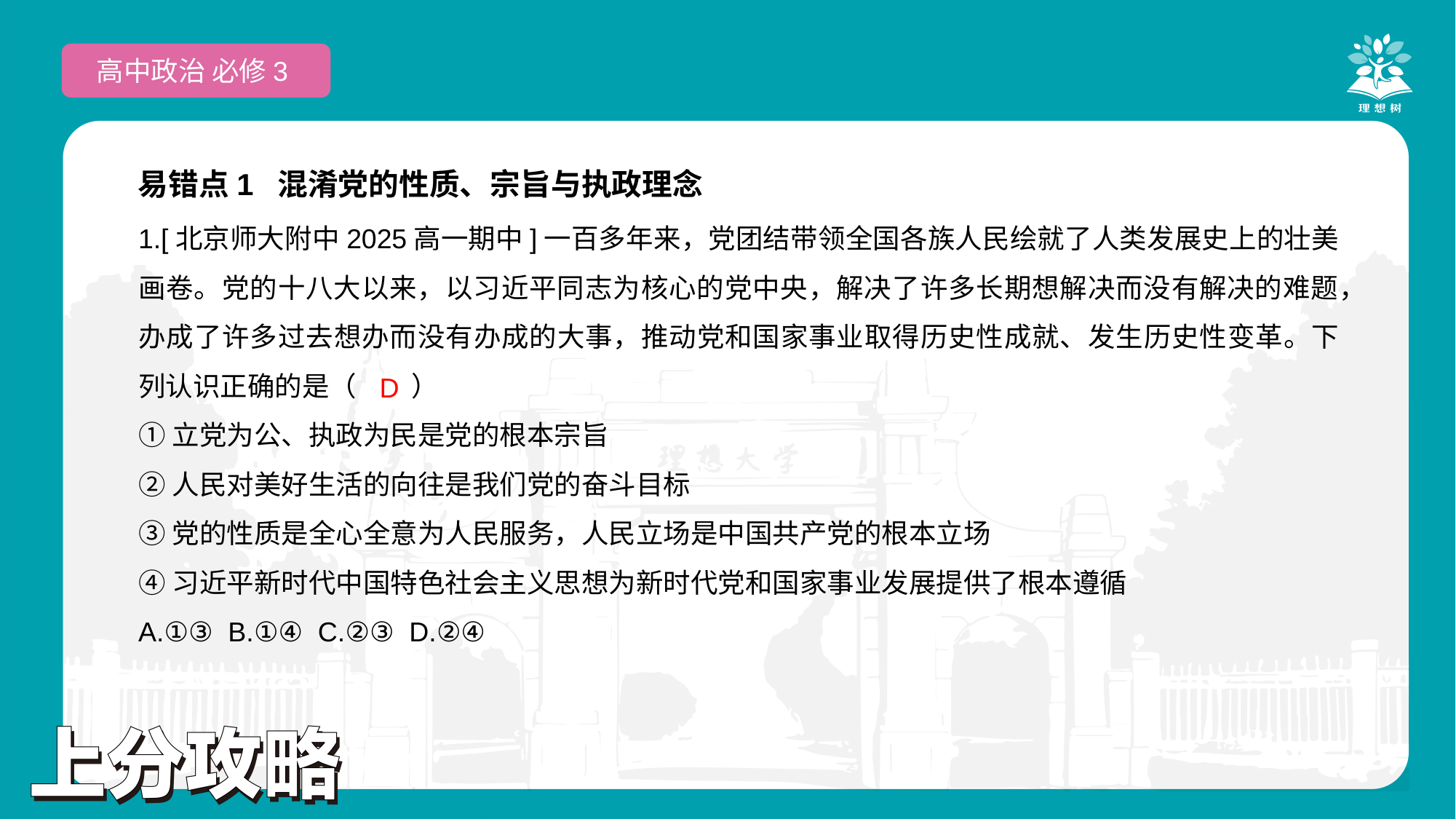

高中政治 必修3
易错点1  混淆党的性质、宗旨与执政理念
1.[北京师大附中2025高一期中]一百多年来，党团结带领全国各族人民绘就了人类发展史上的壮美画卷。党的十八大以来，以习近平同志为核心的党中央，解决了许多长期想解决而没有解决的难题，办成了许多过去想办而没有办成的大事，推动党和国家事业取得历史性成就、发生历史性变革。下列认识正确的是（　　）
①立党为公、执政为民是党的根本宗旨
②人民对美好生活的向往是我们党的奋斗目标
③党的性质是全心全意为人民服务，人民立场是中国共产党的根本立场
④习近平新时代中国特色社会主义思想为新时代党和国家事业发展提供了根本遵循
A.①③  B.①④  C.②③  D.②④
 D